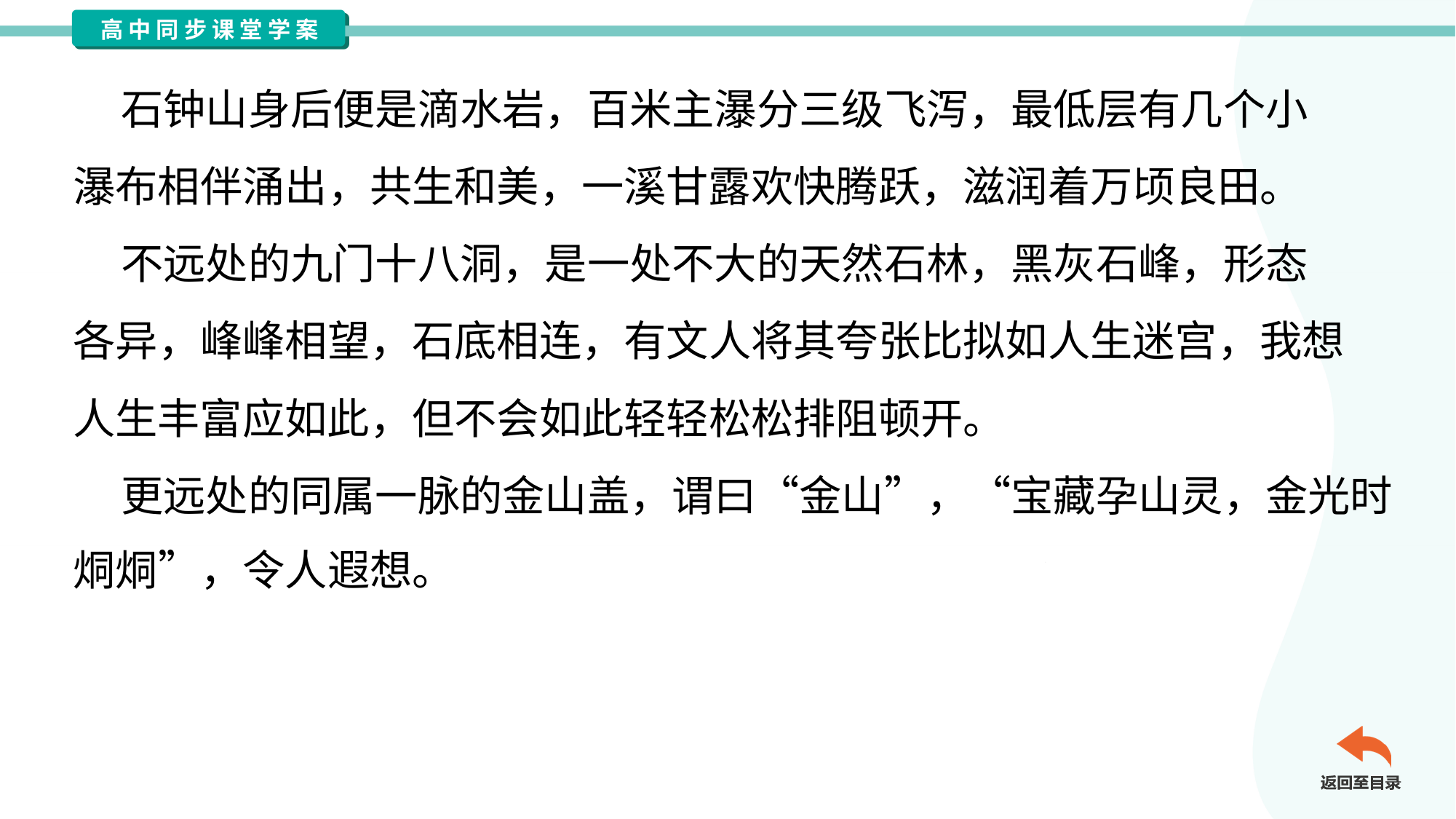

石钟山身后便是滴水岩，百米主瀑分三级飞泻，最低层有几个小
瀑布相伴涌出，共生和美，一溪甘露欢快腾跃，滋润着万顷良田。
    不远处的九门十八洞，是一处不大的天然石林，黑灰石峰，形态
各异，峰峰相望，石底相连，有文人将其夸张比拟如人生迷宫，我想
人生丰富应如此，但不会如此轻轻松松排阻顿开。
    更远处的同属一脉的金山盖，谓曰“金山”，“宝藏孕山灵，金光时
烔烔”，令人遐想。